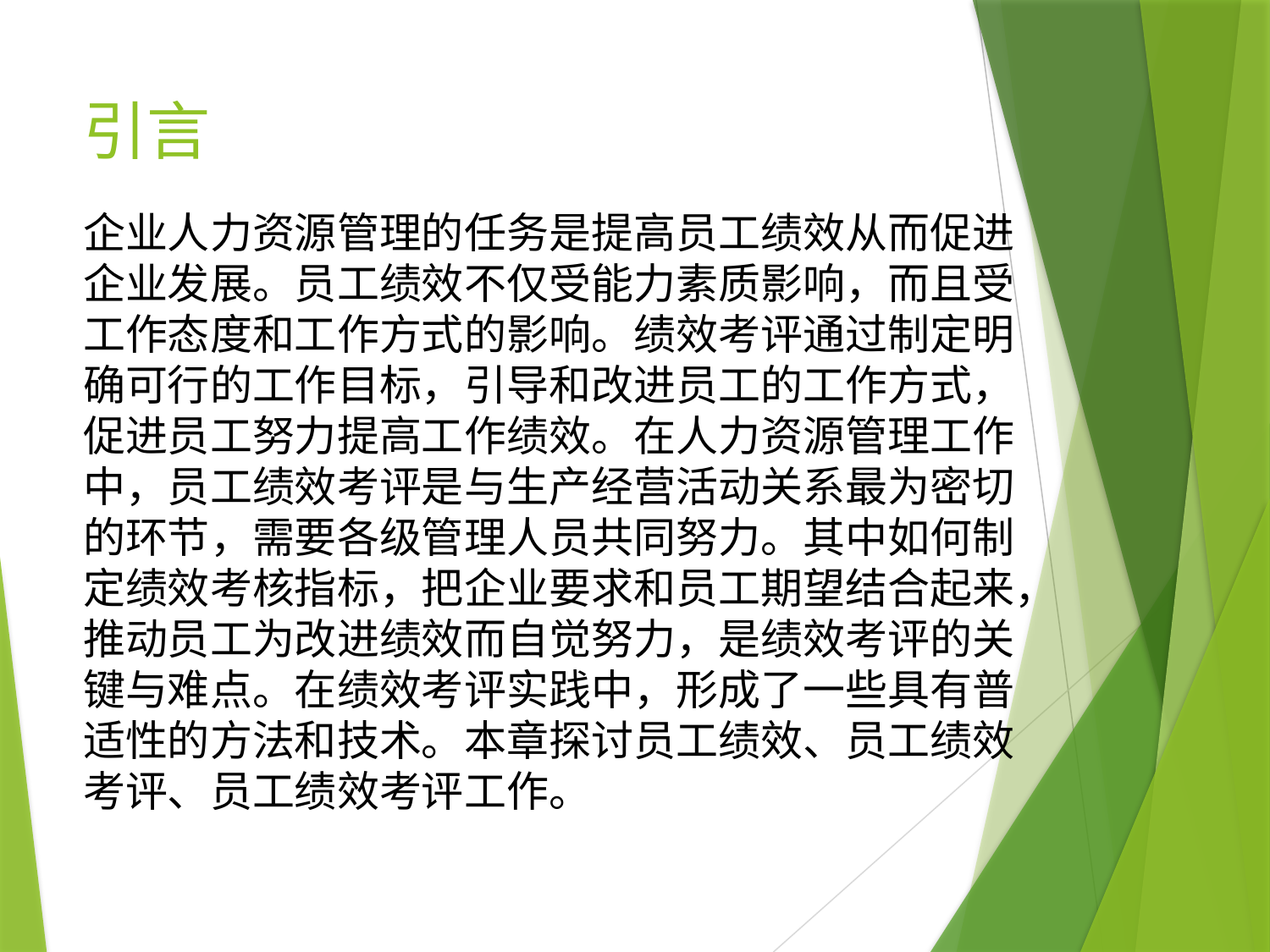

# 引言
企业人力资源管理的任务是提高员工绩效从而促进企业发展。员工绩效不仅受能力素质影响，而且受工作态度和工作方式的影响。绩效考评通过制定明确可行的工作目标，引导和改进员工的工作方式，促进员工努力提高工作绩效。在人力资源管理工作中，员工绩效考评是与生产经营活动关系最为密切的环节，需要各级管理人员共同努力。其中如何制定绩效考核指标，把企业要求和员工期望结合起来，推动员工为改进绩效而自觉努力，是绩效考评的关键与难点。在绩效考评实践中，形成了一些具有普适性的方法和技术。本章探讨员工绩效、员工绩效考评、员工绩效考评工作。